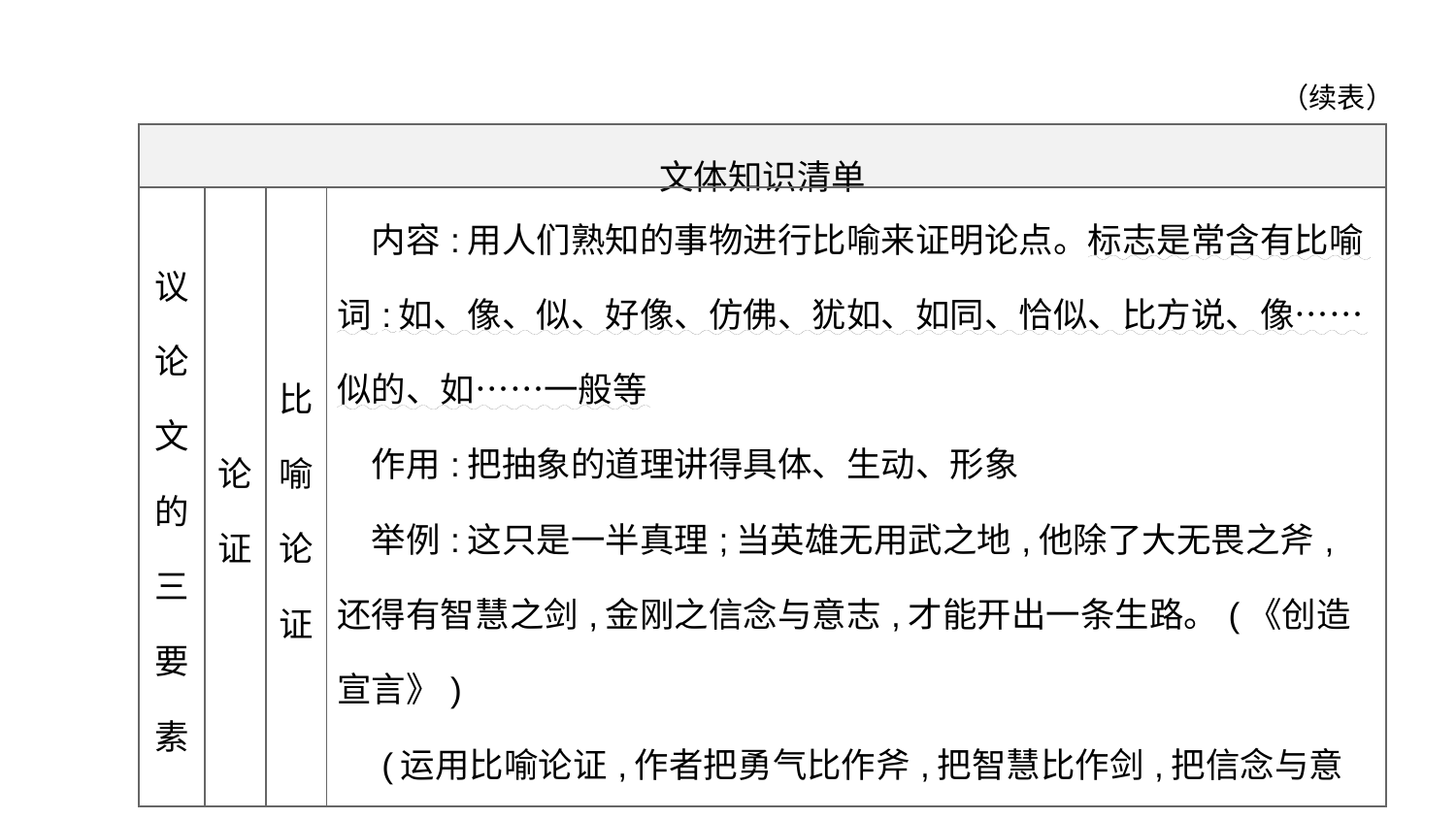

（续表）
| 文体知识清单 |  |  |  |
| --- | --- | --- | --- |
| 议 论 文 的 三 要 素 | 论 证 | 比 喻 论 证 | 内容:用人们熟知的事物进行比喻来证明论点。标志是常含有比喻词:如、像、似、好像、仿佛、犹如、如同、恰似、比方说、像……似的、如……一般等 　作用:把抽象的道理讲得具体、生动、形象 　举例:这只是一半真理;当英雄无用武之地,他除了大无畏之斧,还得有智慧之剑,金刚之信念与意志,才能开出一条生路。(《创造宣言》) 　(运用比喻论证,作者把勇气比作斧,把智慧比作剑,把信念与意志比作金刚,论述了当陷入绝境,走投无路时,只有勇气、智慧、信念与意志,才能使人绝处逢生,闯出一条生路) |